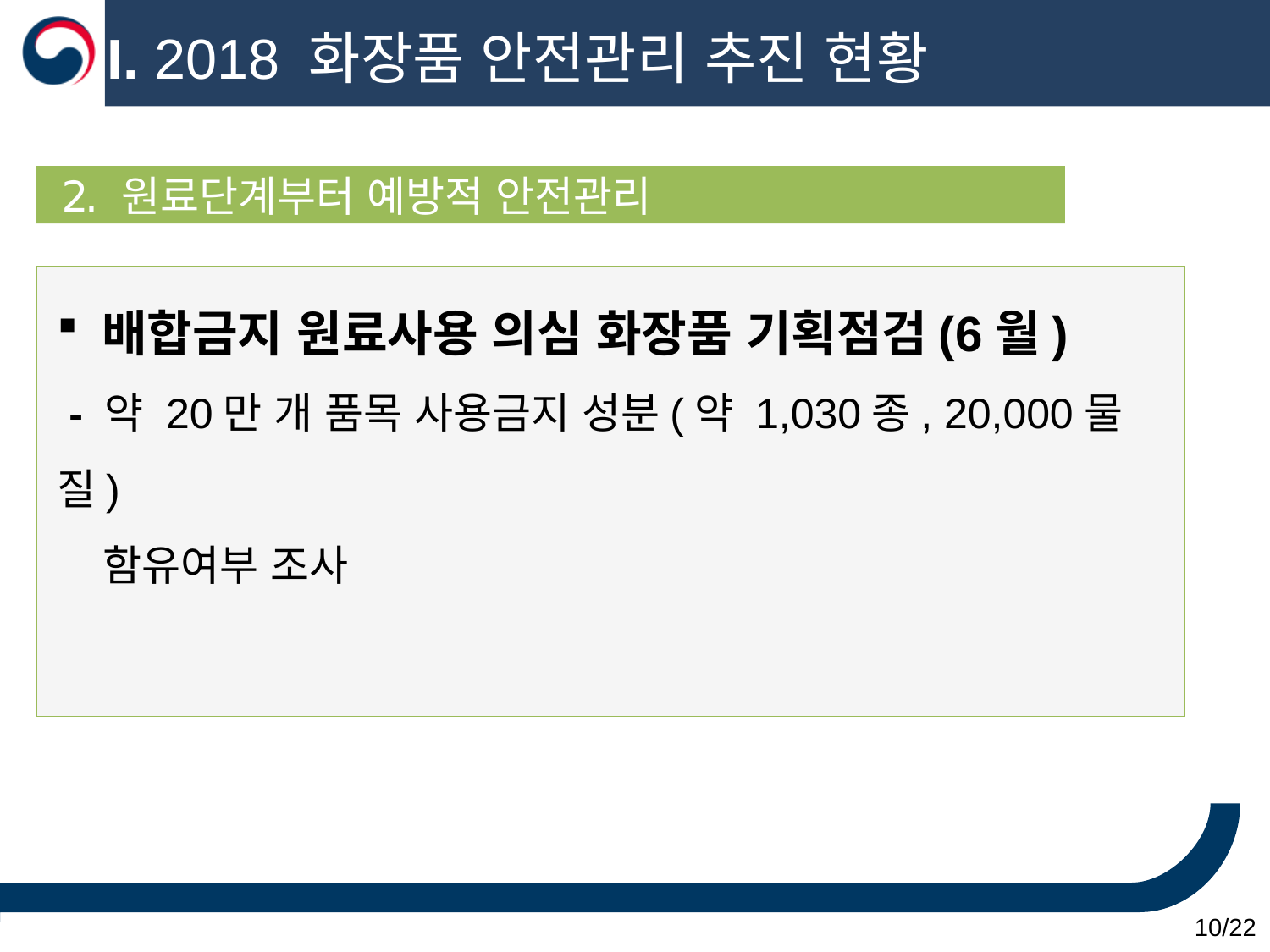

I. 2018 화장품 안전관리 추진 현황
 2. 원료단계부터 예방적 안전관리
 배합금지 원료사용 의심 화장품 기획점검(6월)
 - 약 20만 개 품목 사용금지 성분(약 1,030종, 20,000물질)
   함유여부 조사

 10/22